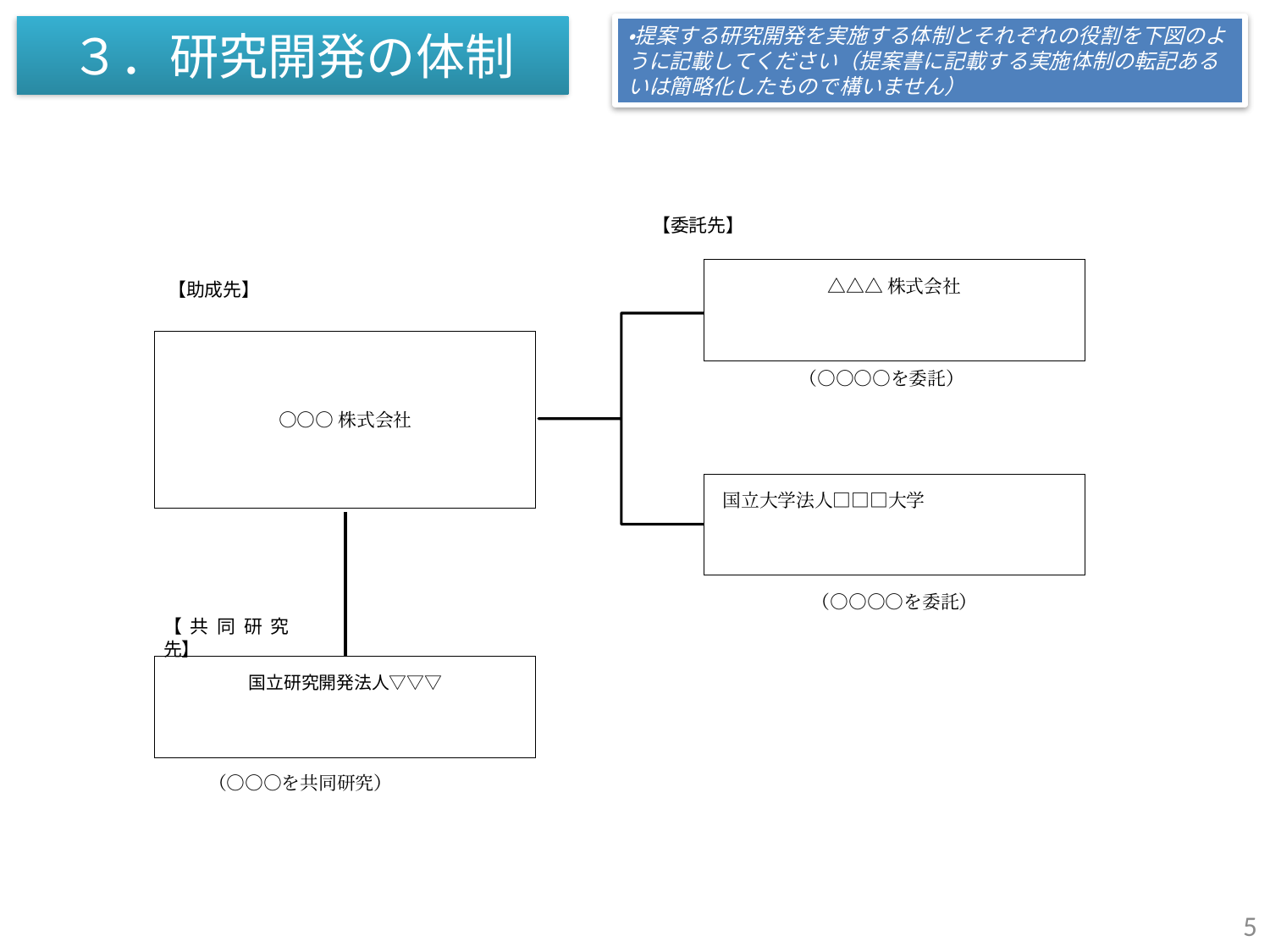

# ３．研究開発の体制
・提案する研究開発を実施する体制とそれぞれの役割を下図のように記載してください（提案書に記載する実施体制の転記あるいは簡略化したもので構いません）
【委託先】
△△△株式会社

○○○株式会社
（○○○○を委託）
国立大学法人□□□大学
（○○○○を委託）
国立研究開発法人▽▽▽
（○○○を共同研究）
【助成先】
【共同研究先】
5